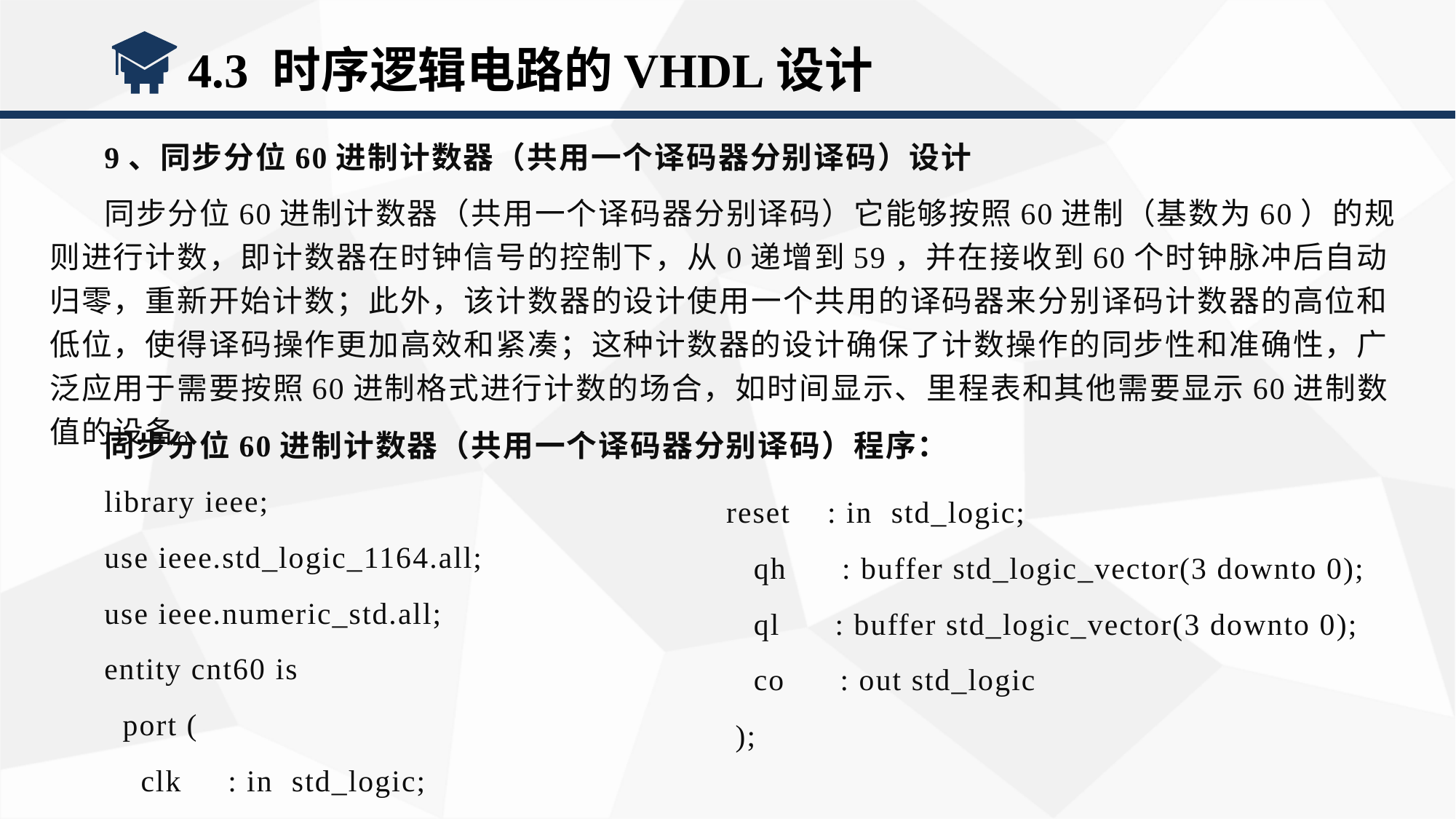

4.3 时序逻辑电路的VHDL设计

9、同步分位60进制计数器（共用一个译码器分别译码）设计
同步分位60进制计数器（共用一个译码器分别译码）它能够按照60进制（基数为60）的规则进行计数，即计数器在时钟信号的控制下，从0递增到59，并在接收到60个时钟脉冲后自动归零，重新开始计数；此外，该计数器的设计使用一个共用的译码器来分别译码计数器的高位和低位，使得译码操作更加高效和紧凑；这种计数器的设计确保了计数操作的同步性和准确性，广泛应用于需要按照60进制格式进行计数的场合，如时间显示、里程表和其他需要显示60进制数值的设备。

同步分位60进制计数器（共用一个译码器分别译码）程序：
library ieee;
use ieee.std_logic_1164.all;
use ieee.numeric_std.all;
entity cnt60 is
  port (
    clk     : in  std_logic;
 reset    : in  std_logic;
    qh      : buffer std_logic_vector(3 downto 0);
    ql      : buffer std_logic_vector(3 downto 0);
    co      : out std_logic
  );